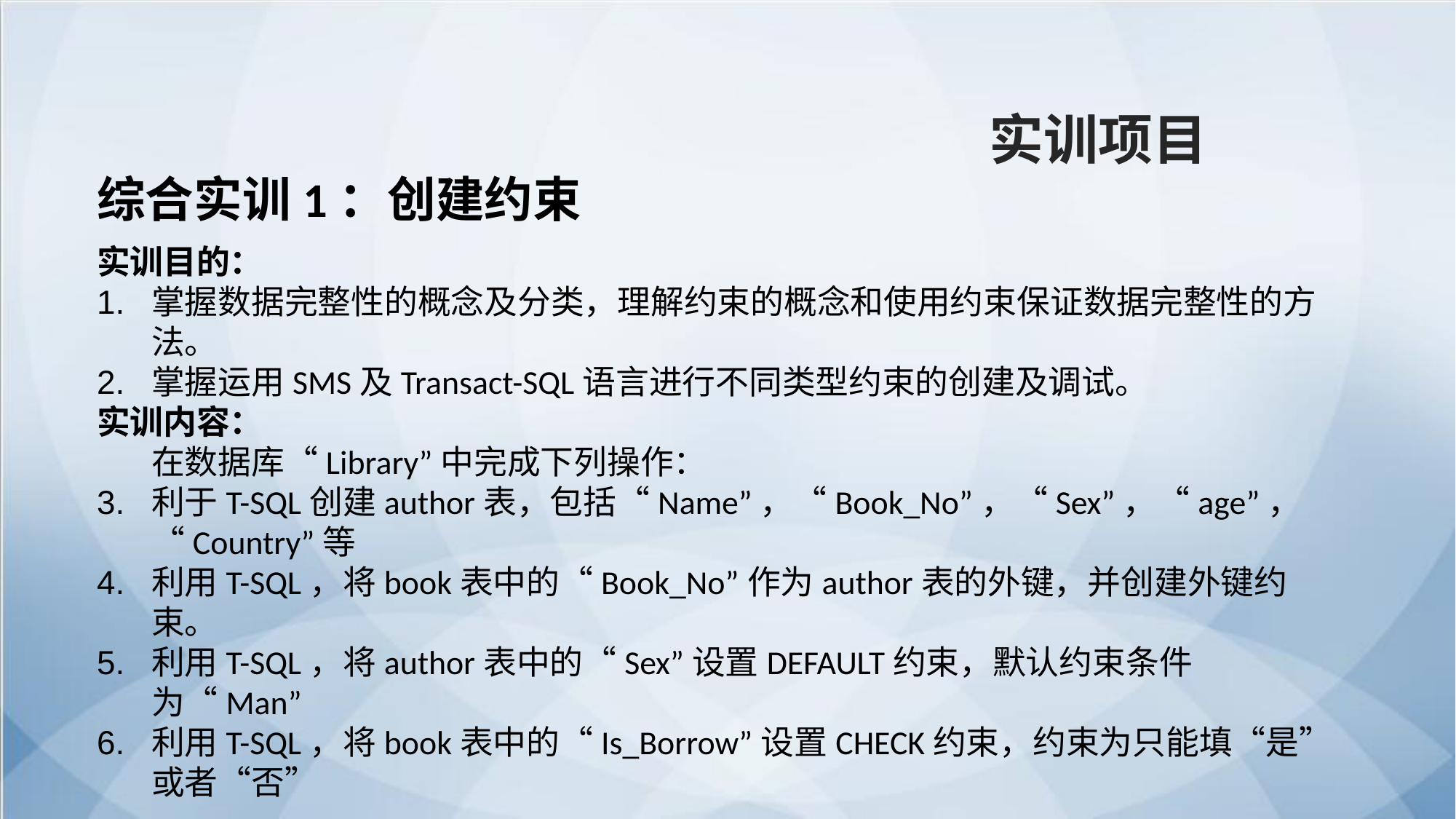

实训项目
综合实训1：创建约束
实训目的：
掌握数据完整性的概念及分类，理解约束的概念和使用约束保证数据完整性的方法。
掌握运用SMS及Transact-SQL语言进行不同类型约束的创建及调试。
实训内容：
在数据库“Library”中完成下列操作：
利于T-SQL创建author表，包括“Name”，“Book_No”，“Sex”，“age”，“Country”等
利用T-SQL，将book表中的“Book_No”作为author表的外键，并创建外键约束。
利用T-SQL，将author表中的“Sex”设置DEFAULT约束，默认约束条件为“Man”
利用T-SQL，将book表中的“Is_Borrow”设置CHECK约束，约束为只能填“是”或者“否”